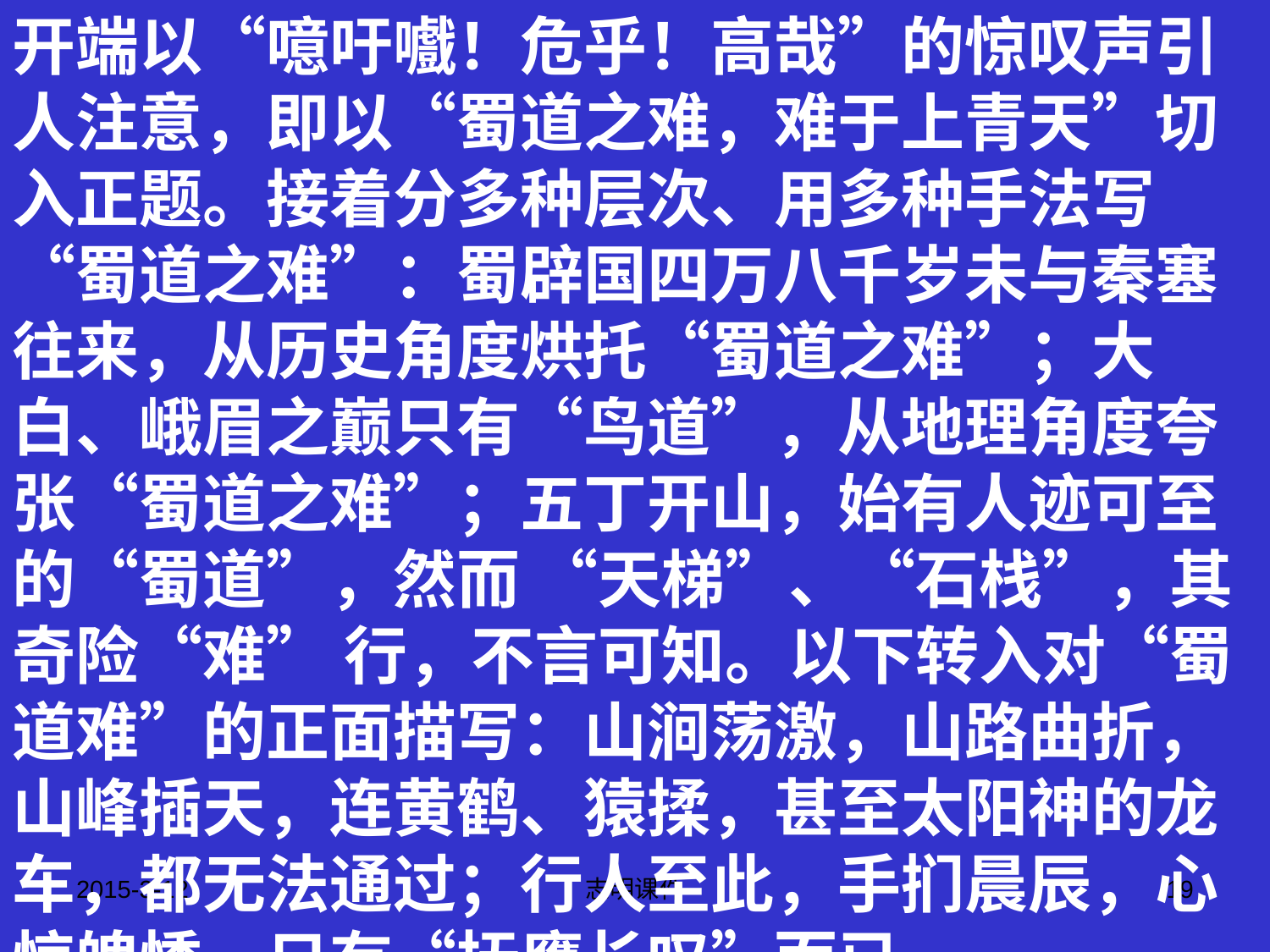

开端以“噫吁嚱！危乎！高哉”的惊叹声引人注意，即以“蜀道之难，难于上青天”切入正题。接着分多种层次、用多种手法写“蜀道之难”：蜀辟国四万八千岁未与秦塞往来，从历史角度烘托“蜀道之难”；大白、峨眉之巅只有“鸟道”，从地理角度夸张“蜀道之难”；五丁开山，始有人迹可至的“蜀道”，然而 “天梯”、“石栈”，其奇险“难” 行，不言可知。以下转入对“蜀道难”的正面描写：山涧荡激，山路曲折，山峰插天，连黄鹤、猿揉，甚至太阳神的龙车，都无法通过；行人至此，手扪晨辰，心惊魄悸，只有“抚膺长叹”而已。
2015-3-12
志明课件
19